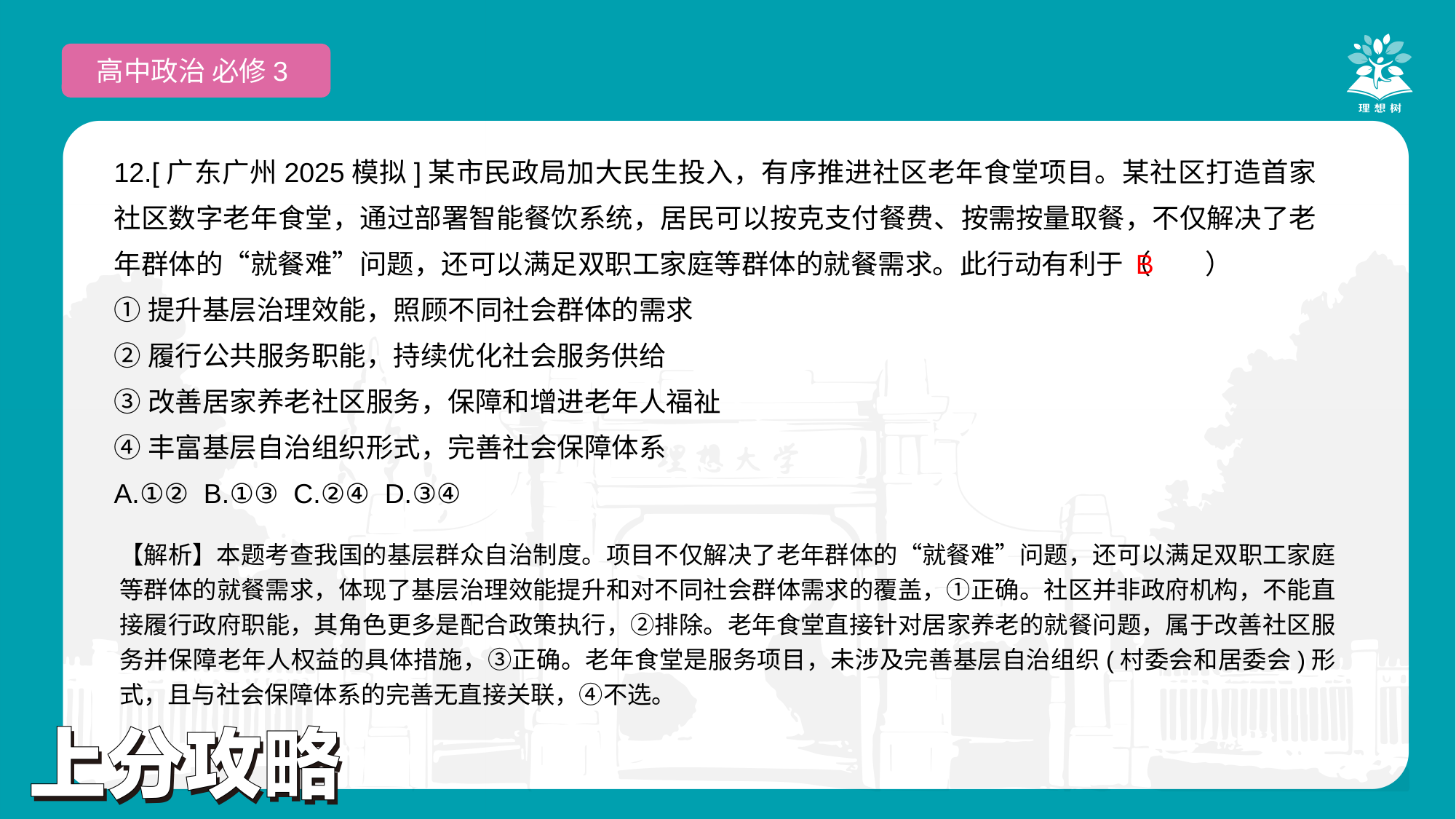

高中政治 必修3
12.[广东广州2025模拟]某市民政局加大民生投入，有序推进社区老年食堂项目。某社区打造首家社区数字老年食堂，通过部署智能餐饮系统，居民可以按克支付餐费、按需按量取餐，不仅解决了老年群体的“就餐难”问题，还可以满足双职工家庭等群体的就餐需求。此行动有利于（　　）
①提升基层治理效能，照顾不同社会群体的需求
②履行公共服务职能，持续优化社会服务供给
③改善居家养老社区服务，保障和增进老年人福祉
④丰富基层自治组织形式，完善社会保障体系
A.①②  B.①③  C.②④  D.③④
B
【解析】本题考查我国的基层群众自治制度。项目不仅解决了老年群体的“就餐难”问题，还可以满足双职工家庭等群体的就餐需求，体现了基层治理效能提升和对不同社会群体需求的覆盖，①正确。社区并非政府机构，不能直接履行政府职能，其角色更多是配合政策执行，②排除。老年食堂直接针对居家养老的就餐问题，属于改善社区服务并保障老年人权益的具体措施，③正确。老年食堂是服务项目，未涉及完善基层自治组织(村委会和居委会)形式，且与社会保障体系的完善无直接关联，④不选。